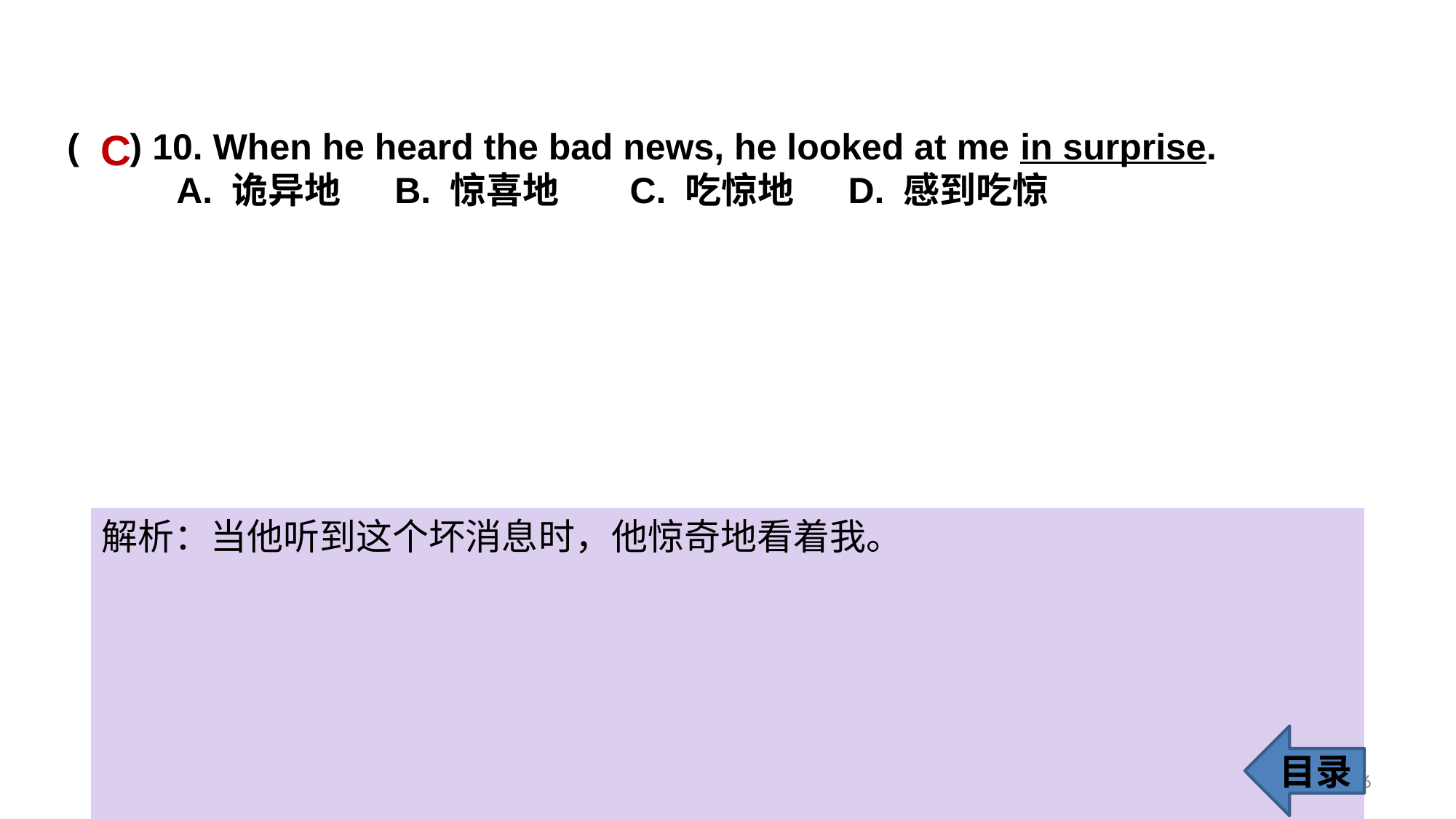

C
(     ) 10. When he heard the bad news, he looked at me in surprise.
	A. 诡异地 	B. 惊喜地	 C. 吃惊地	 D. 感到吃惊
解析：当他听到这个坏消息时，他惊奇地看着我。

目录
16